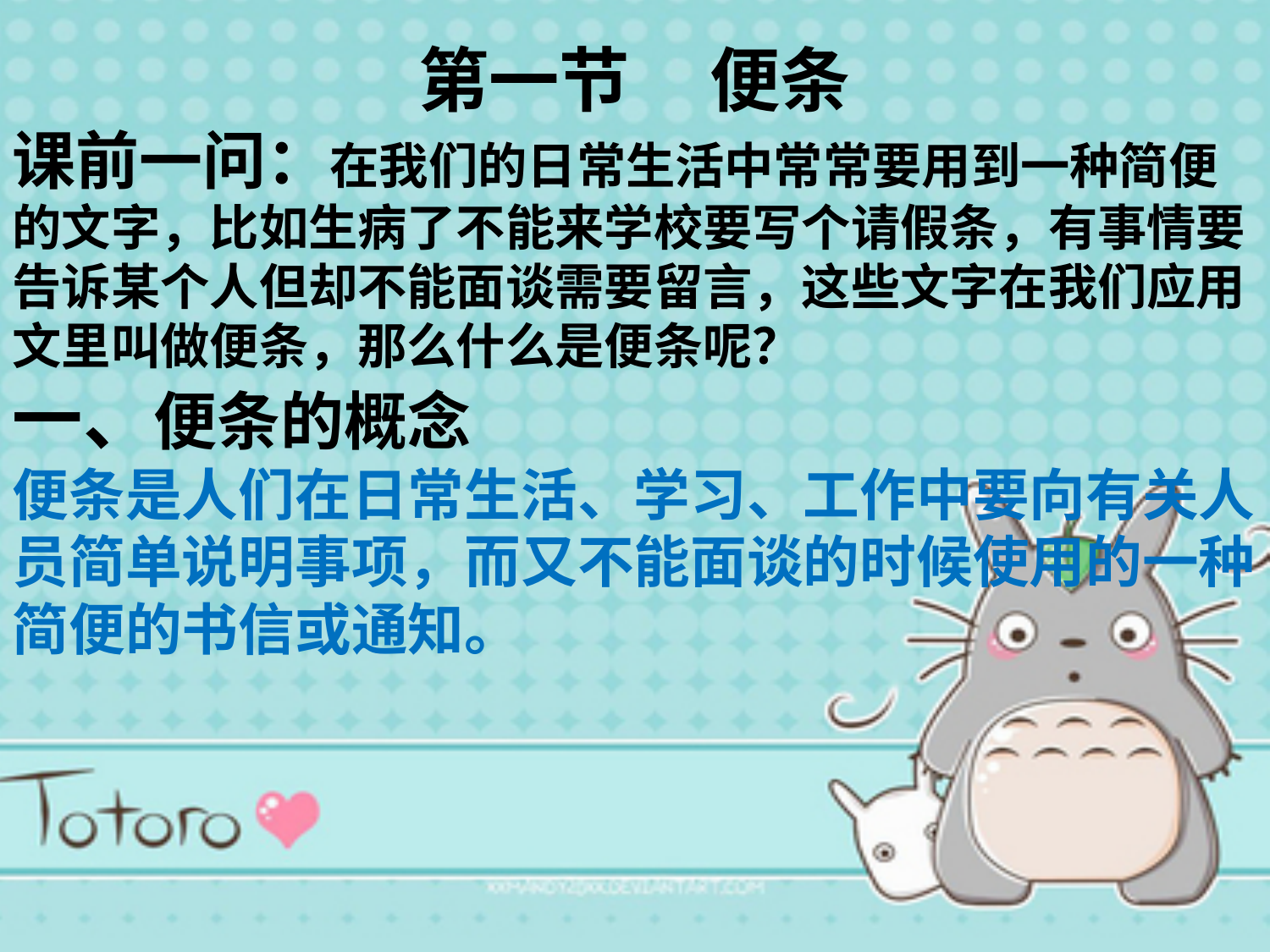

第一节     便条
课前一问：在我们的日常生活中常常要用到一种简便的文字，比如生病了不能来学校要写个请假条，有事情要告诉某个人但却不能面谈需要留言，这些文字在我们应用文里叫做便条，那么什么是便条呢？
一、便条的概念
便条是人们在日常生活、学习、工作中要向有关人员简单说明事项，而又不能面谈的时候使用的一种简便的书信或通知。